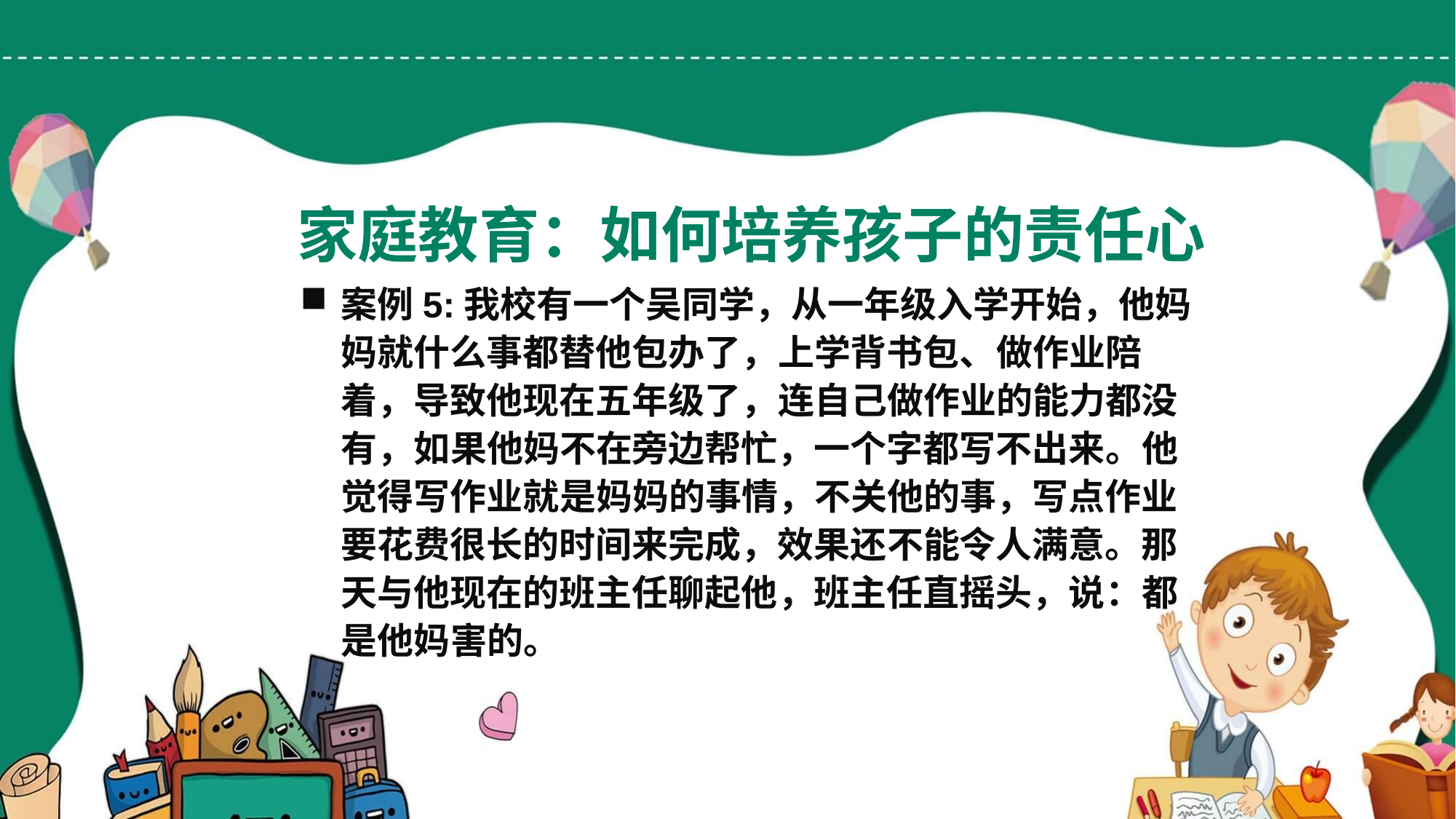

# 家庭教育：如何培养孩子的责任心
案例5:我校有一个吴同学，从一年级入学开始，他妈妈就什么事都替他包办了，上学背书包、做作业陪着，导致他现在五年级了，连自己做作业的能力都没有，如果他妈不在旁边帮忙，一个字都写不出来。他觉得写作业就是妈妈的事情，不关他的事，写点作业要花费很长的时间来完成，效果还不能令人满意。那天与他现在的班主任聊起他，班主任直摇头，说：都是他妈害的。